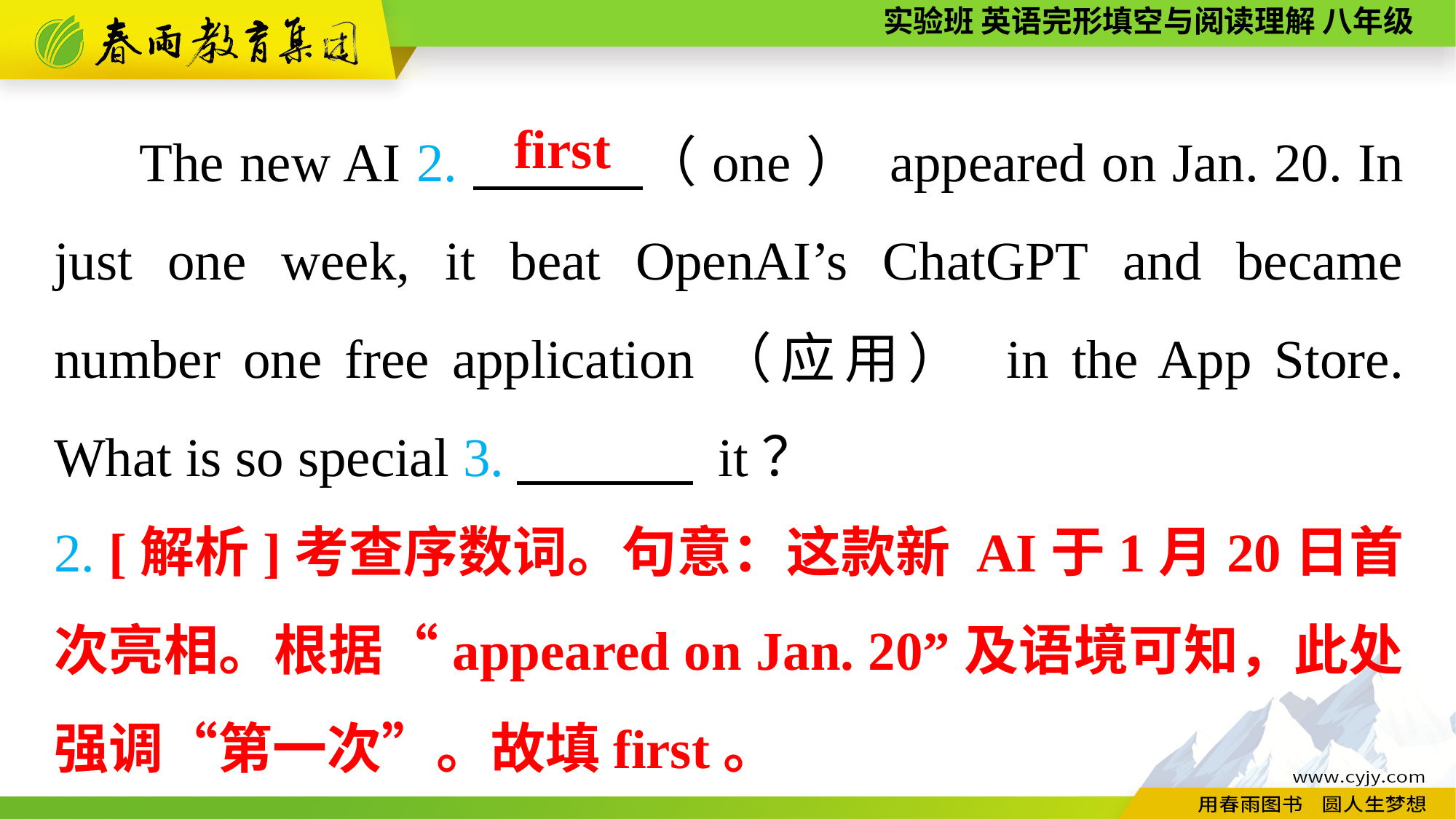

The new AI 2.　　　（one） appeared on Jan. 20. In just one week, it beat OpenAI’s ChatGPT and became number one free application（应用） in the App Store. What is so special 3.　　　  it？
first
2. [解析]考查序数词。句意：这款新 AI于1月20日首次亮相。根据“appeared on Jan. 20”及语境可知，此处强调“第一次”。故填first。